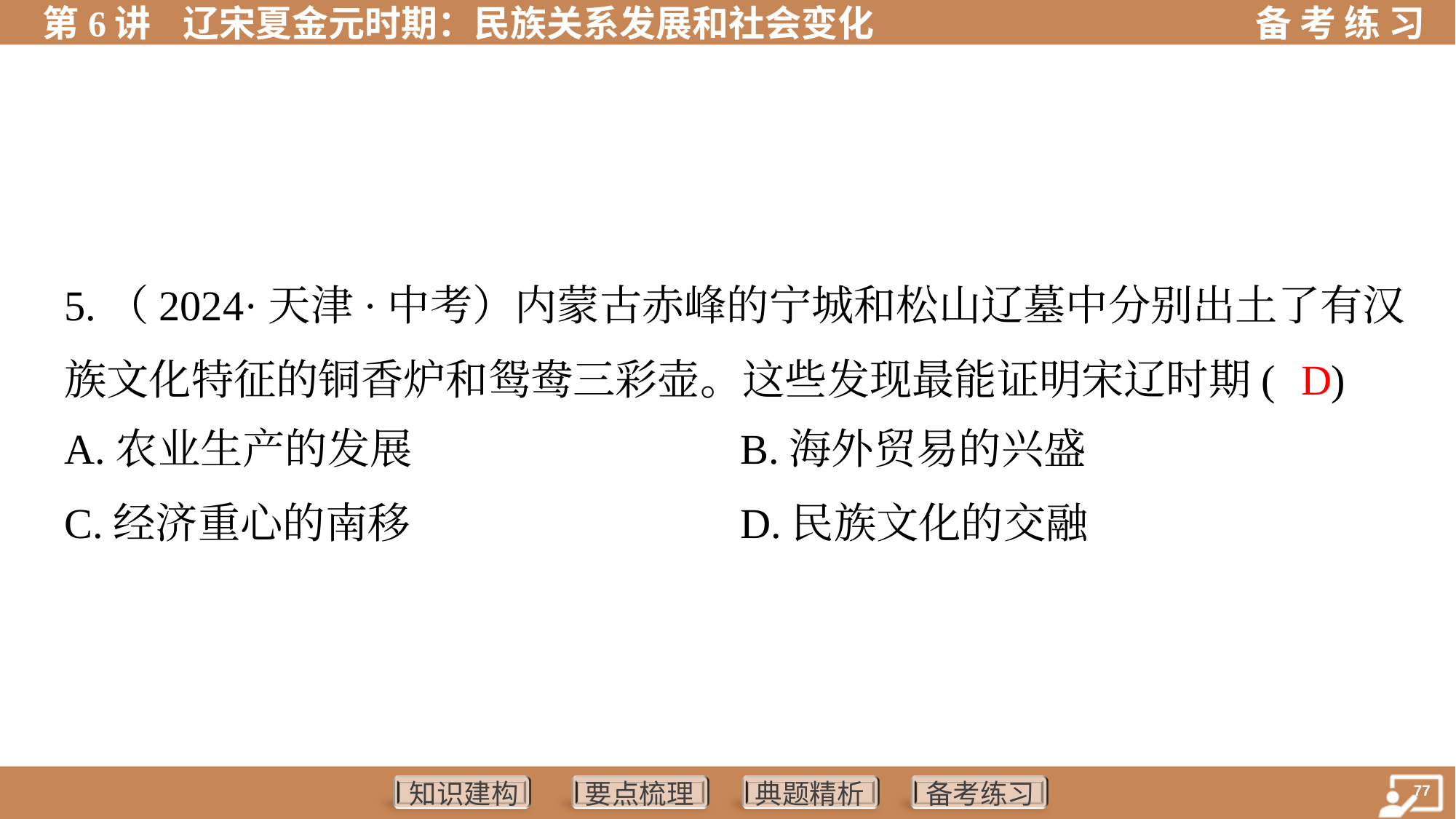

5.（2024·天津·中考）内蒙古赤峰的宁城和松山辽墓中分别出土了有汉
族文化特征的铜香炉和鸳鸯三彩壶。这些发现最能证明宋辽时期(     )
D
A.农业生产的发展	B.海外贸易的兴盛
C.经济重心的南移	D.民族文化的交融